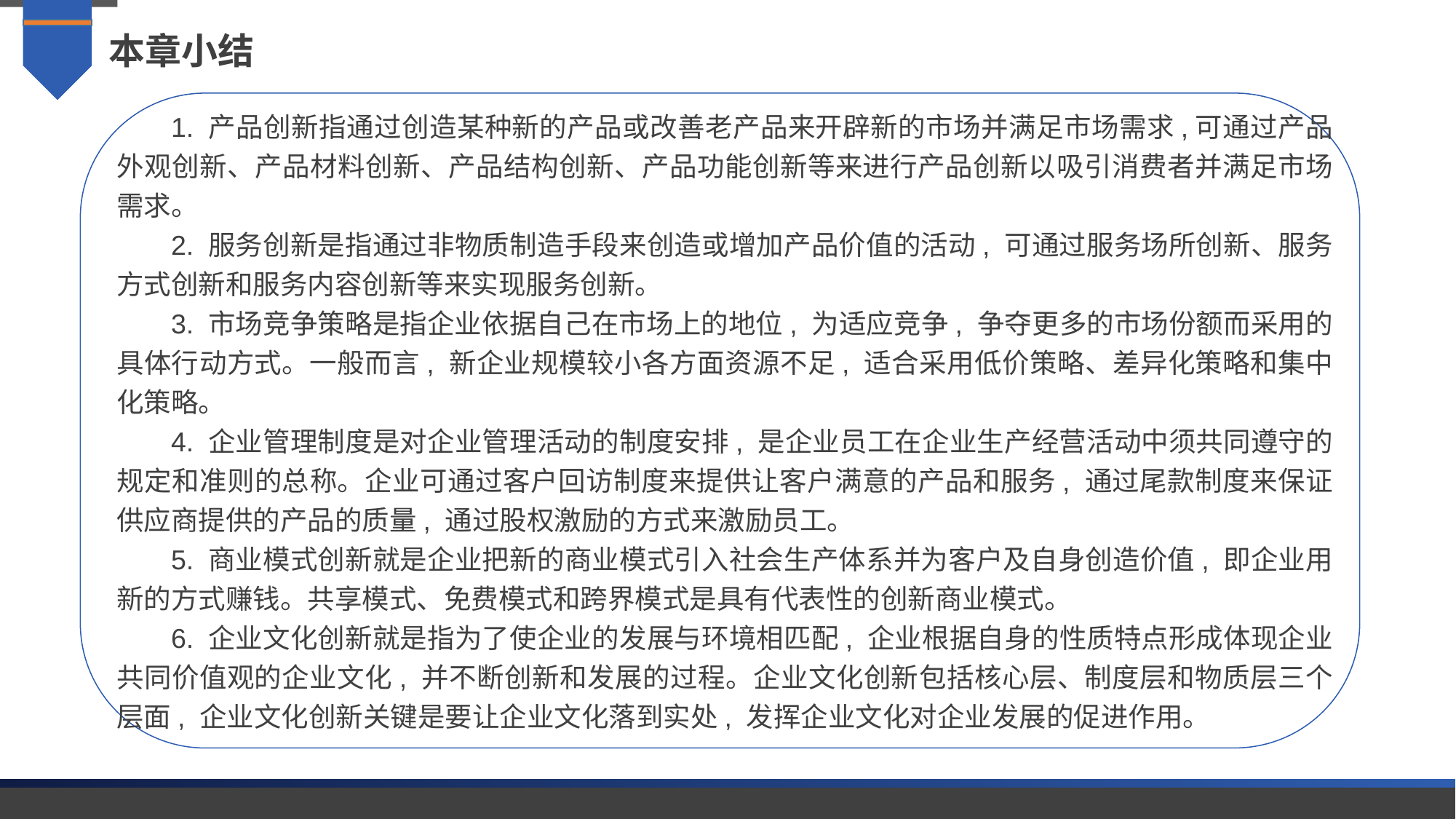

本章小结

1. 产品创新指通过创造某种新的产品或改善老产品来开辟新的市场并满足市场需求,可通过产品外观创新、产品材料创新、产品结构创新、产品功能创新等来进行产品创新以吸引消费者并满足市场需求。
2. 服务创新是指通过非物质制造手段来创造或增加产品价值的活动, 可通过服务场所创新、服务方式创新和服务内容创新等来实现服务创新。
3. 市场竞争策略是指企业依据自己在市场上的地位, 为适应竞争, 争夺更多的市场份额而采用的具体行动方式。一般而言, 新企业规模较小各方面资源不足, 适合采用低价策略、差异化策略和集中化策略。
4. 企业管理制度是对企业管理活动的制度安排, 是企业员工在企业生产经营活动中须共同遵守的规定和准则的总称。企业可通过客户回访制度来提供让客户满意的产品和服务, 通过尾款制度来保证供应商提供的产品的质量, 通过股权激励的方式来激励员工。
5. 商业模式创新就是企业把新的商业模式引入社会生产体系并为客户及自身创造价值, 即企业用新的方式赚钱。共享模式、免费模式和跨界模式是具有代表性的创新商业模式。
6. 企业文化创新就是指为了使企业的发展与环境相匹配, 企业根据自身的性质特点形成体现企业共同价值观的企业文化, 并不断创新和发展的过程。企业文化创新包括核心层、制度层和物质层三个层面, 企业文化创新关键是要让企业文化落到实处, 发挥企业文化对企业发展的促进作用。